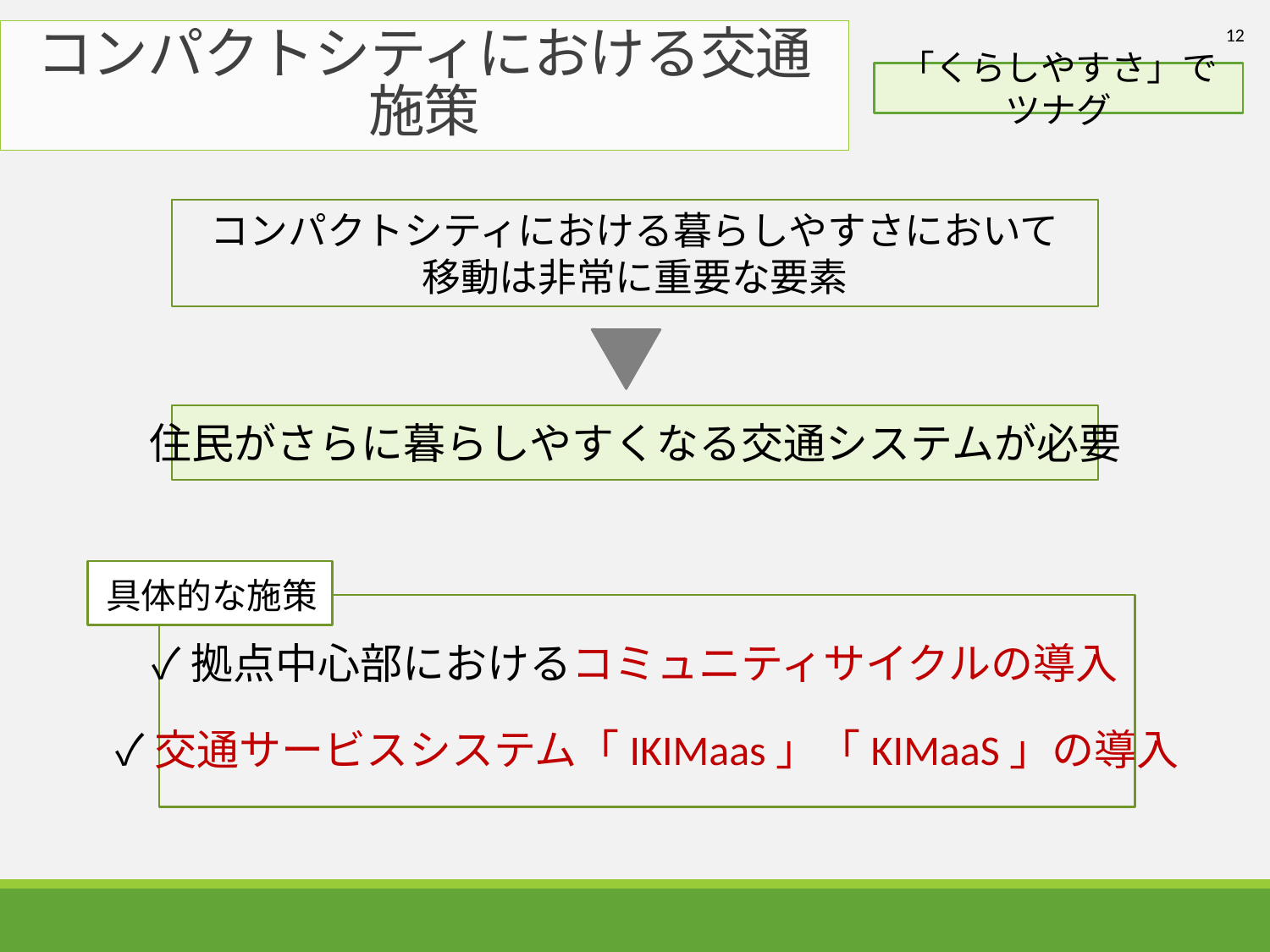

12
# コンパクトシティにおける交通施策
「くらしやすさ」でツナグ

コンパクトシティにおける暮らしやすさにおいて
移動は非常に重要な要素

住民がさらに暮らしやすくなる交通システムが必要

具体的な施策

✓拠点中心部におけるコミュニティサイクルの導入
✓交通サービスシステム「IKIMaas」「KIMaaS」の導入